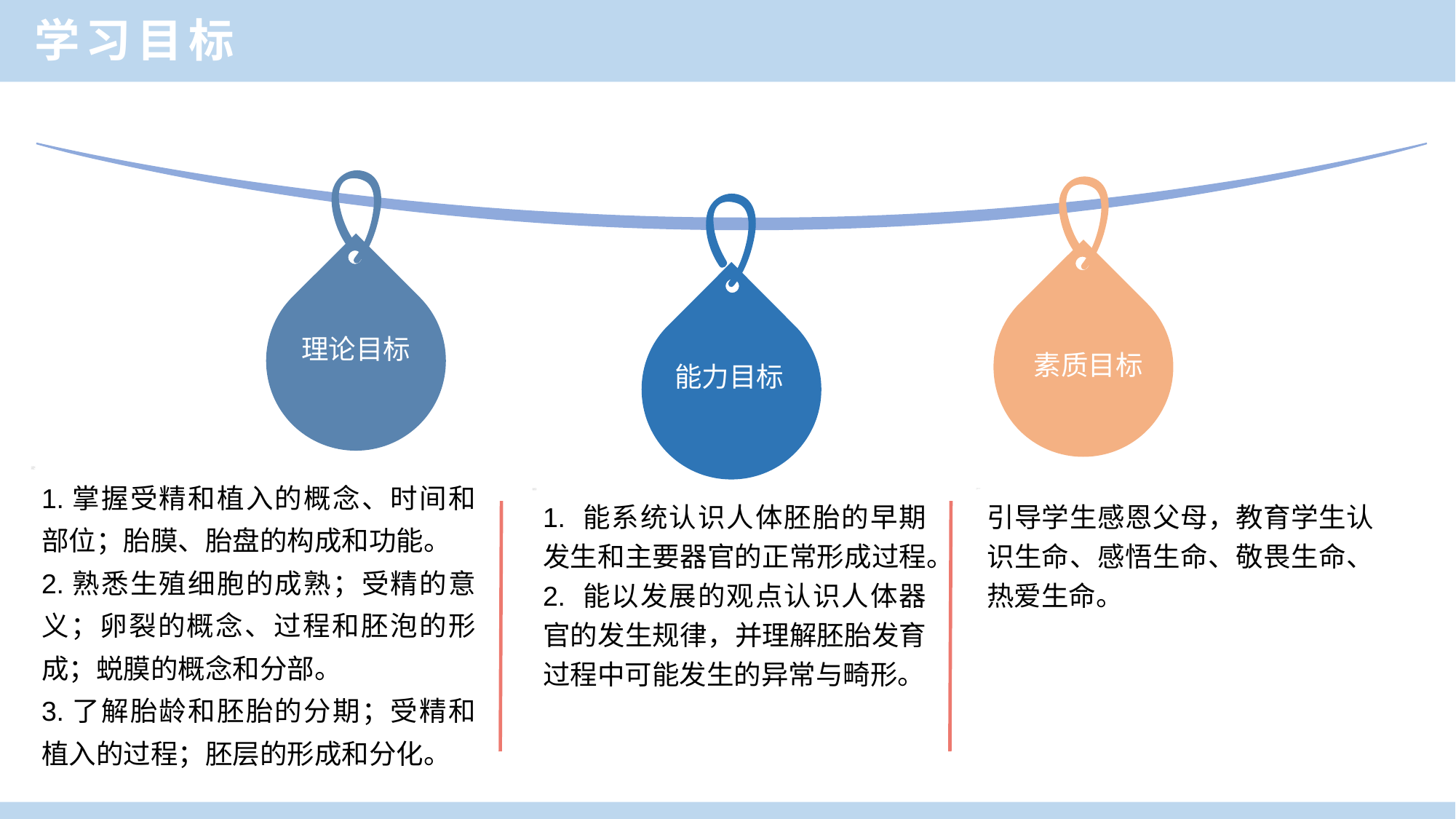

学习目标

理论目标

素质目标

能力目标
1.掌握受精和植入的概念、时间和部位；胎膜、胎盘的构成和功能。
2.熟悉生殖细胞的成熟；受精的意义；卵裂的概念、过程和胚泡的形成；蜕膜的概念和分部。
3.了解胎龄和胚胎的分期；受精和植入的过程；胚层的形成和分化。
1. 能系统认识人体胚胎的早期发生和主要器官的正常形成过程。
2. 能以发展的观点认识人体器官的发生规律，并理解胚胎发育过程中可能发生的异常与畸形。
引导学生感恩父母，教育学生认识生命、感悟生命、敬畏生命、热爱生命。